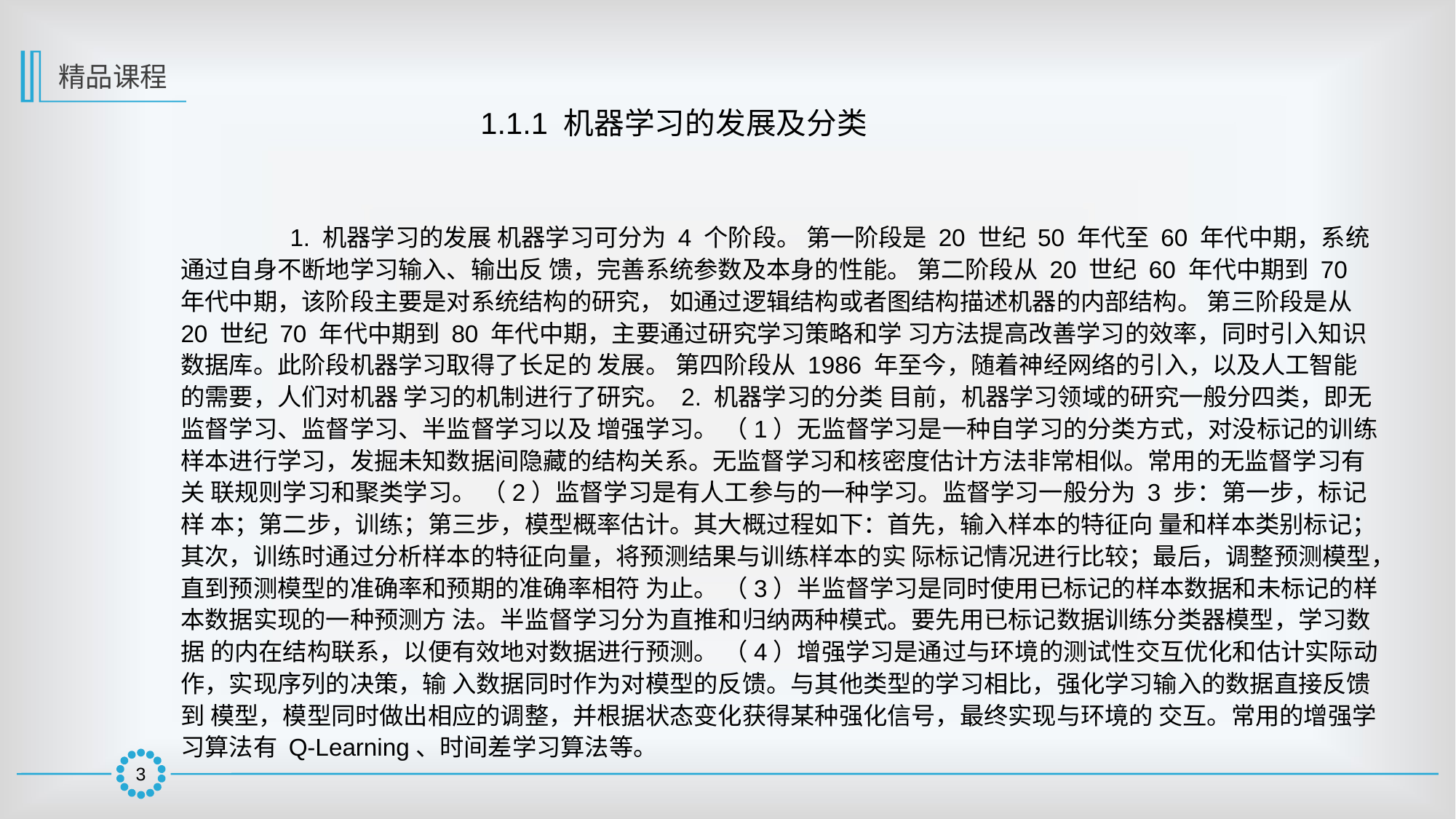

精品课程
1.1.1 机器学习的发展及分类
	1. 机器学习的发展 机器学习可分为 4 个阶段。 第一阶段是 20 世纪 50 年代至 60 年代中期，系统通过自身不断地学习输入、输出反 馈，完善系统参数及本身的性能。 第二阶段从 20 世纪 60 年代中期到 70 年代中期，该阶段主要是对系统结构的研究， 如通过逻辑结构或者图结构描述机器的内部结构。 第三阶段是从 20 世纪 70 年代中期到 80 年代中期，主要通过研究学习策略和学 习方法提高改善学习的效率，同时引入知识数据库。此阶段机器学习取得了长足的 发展。 第四阶段从 1986 年至今，随着神经网络的引入，以及人工智能的需要，人们对机器 学习的机制进行了研究。 2. 机器学习的分类 目前，机器学习领域的研究一般分四类，即无监督学习、监督学习、半监督学习以及 增强学习。 （1）无监督学习是一种自学习的分类方式，对没标记的训练样本进行学习，发掘未知数据间隐藏的结构关系。无监督学习和核密度估计方法非常相似。常用的无监督学习有关 联规则学习和聚类学习。 （2）监督学习是有人工参与的一种学习。监督学习一般分为 3 步：第一步，标记样 本；第二步，训练；第三步，模型概率估计。其大概过程如下：首先，输入样本的特征向 量和样本类别标记；其次，训练时通过分析样本的特征向量，将预测结果与训练样本的实 际标记情况进行比较；最后，调整预测模型，直到预测模型的准确率和预期的准确率相符 为止。 （3）半监督学习是同时使用已标记的样本数据和未标记的样本数据实现的一种预测方 法。半监督学习分为直推和归纳两种模式。要先用已标记数据训练分类器模型，学习数据 的内在结构联系，以便有效地对数据进行预测。 （4）增强学习是通过与环境的测试性交互优化和估计实际动作，实现序列的决策，输 入数据同时作为对模型的反馈。与其他类型的学习相比，强化学习输入的数据直接反馈到 模型，模型同时做出相应的调整，并根据状态变化获得某种强化信号，最终实现与环境的 交互。常用的增强学习算法有 Q-Learning、时间差学习算法等。

3